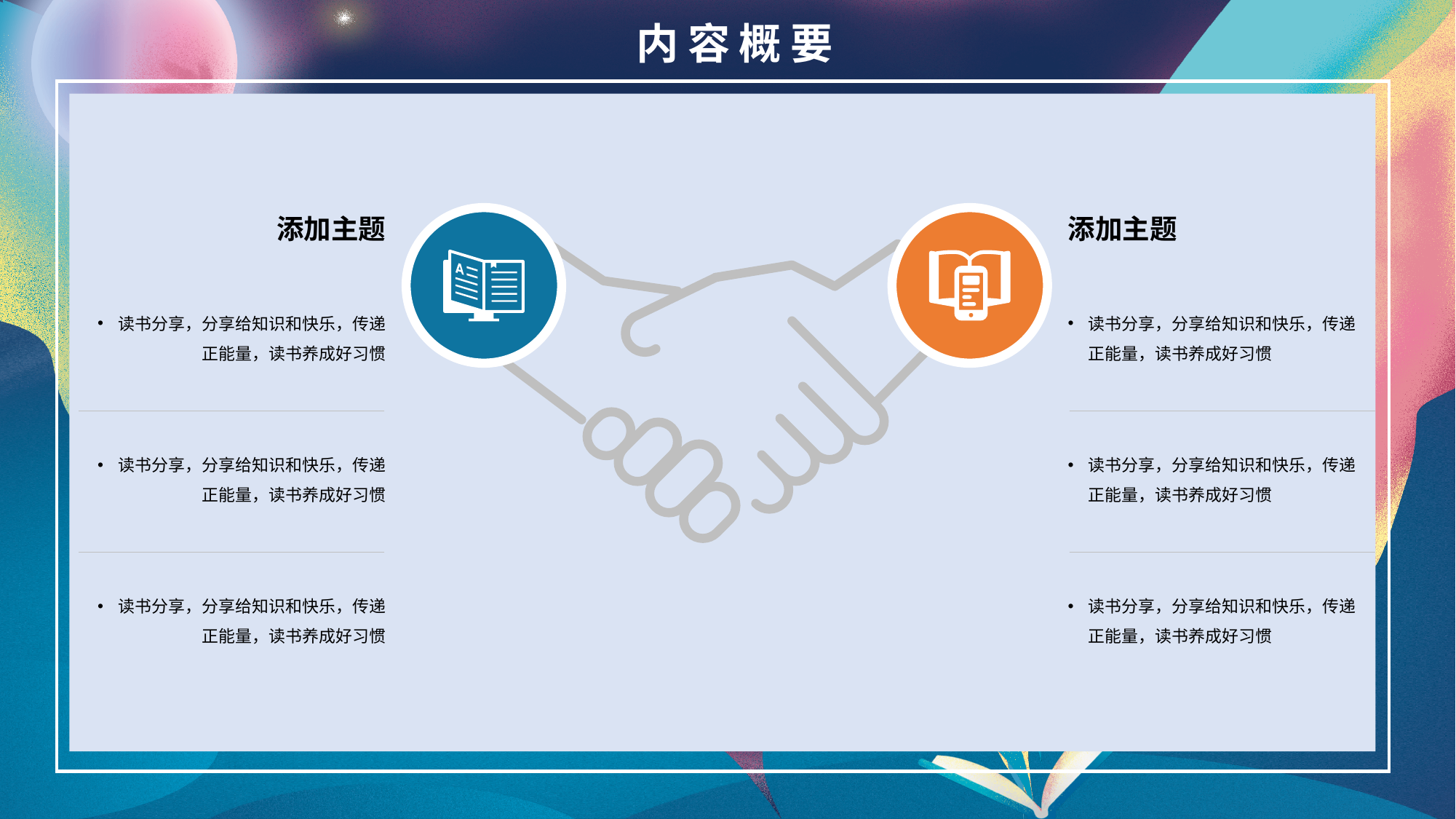

内容概要
添加主题
添加主题

读书分享，分享给知识和快乐，传递正能量，读书养成好习惯
读书分享，分享给知识和快乐，传递正能量，读书养成好习惯
读书分享，分享给知识和快乐，传递正能量，读书养成好习惯
读书分享，分享给知识和快乐，传递正能量，读书养成好习惯
读书分享，分享给知识和快乐，传递正能量，读书养成好习惯
读书分享，分享给知识和快乐，传递正能量，读书养成好习惯